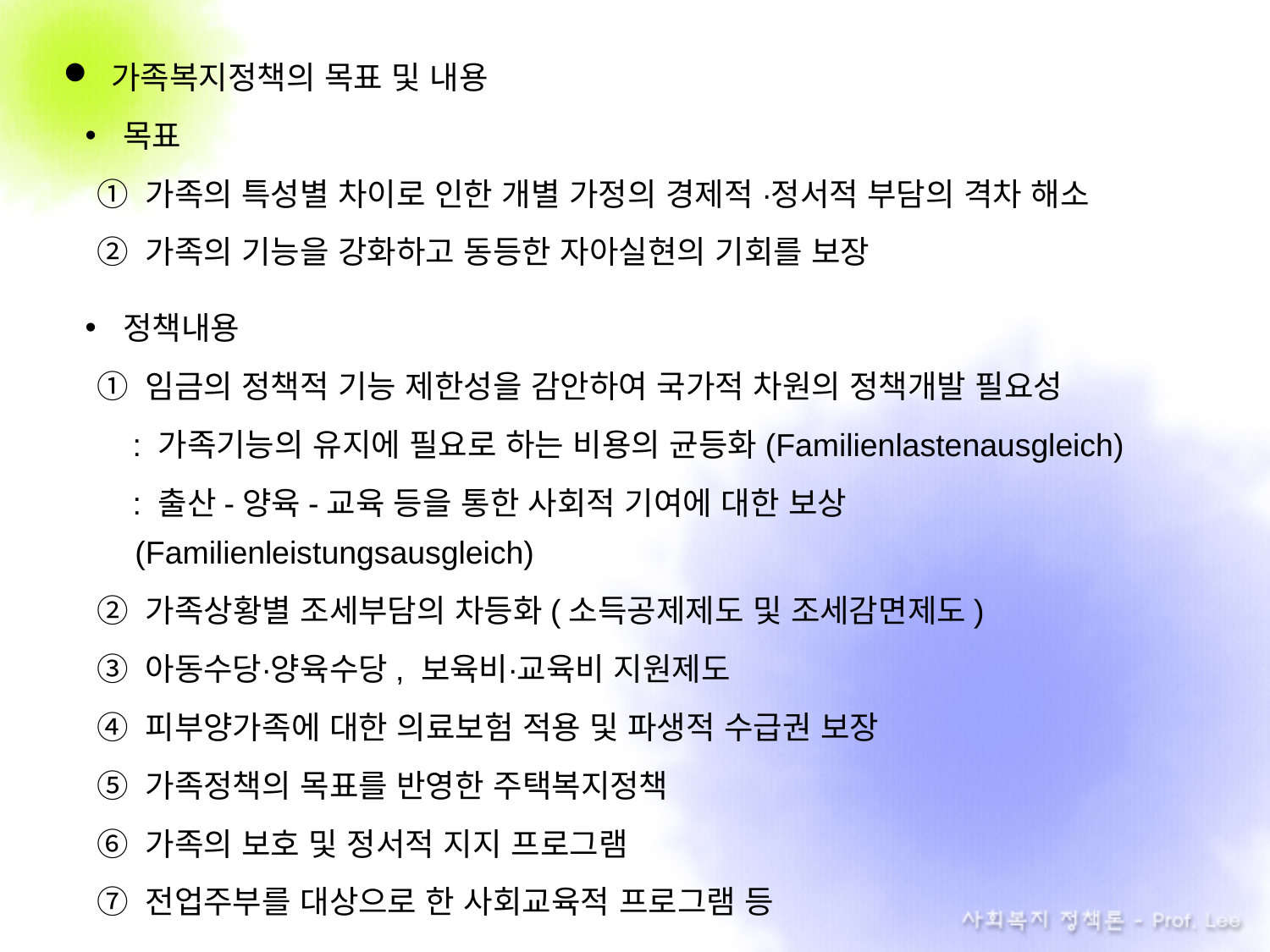

가족복지정책의 목표 및 내용
목표
① 가족의 특성별 차이로 인한 개별 가정의 경제적 ∙정서적 부담의 격차 해소
② 가족의 기능을 강화하고 동등한 자아실현의 기회를 보장
정책내용
① 임금의 정책적 기능 제한성을 감안하여 국가적 차원의 정책개발 필요성
    : 가족기능의 유지에 필요로 하는 비용의 균등화(Familienlastenausgleich)
    : 출산-양육-교육 등을 통한 사회적 기여에 대한 보상 (Familienleistungsausgleich)
② 가족상황별 조세부담의 차등화(소득공제제도 및 조세감면제도)
③ 아동수당∙양육수당, 보육비∙교육비 지원제도
④ 피부양가족에 대한 의료보험 적용 및 파생적 수급권 보장
⑤ 가족정책의 목표를 반영한 주택복지정책
⑥ 가족의 보호 및 정서적 지지 프로그램
⑦ 전업주부를 대상으로 한 사회교육적 프로그램 등